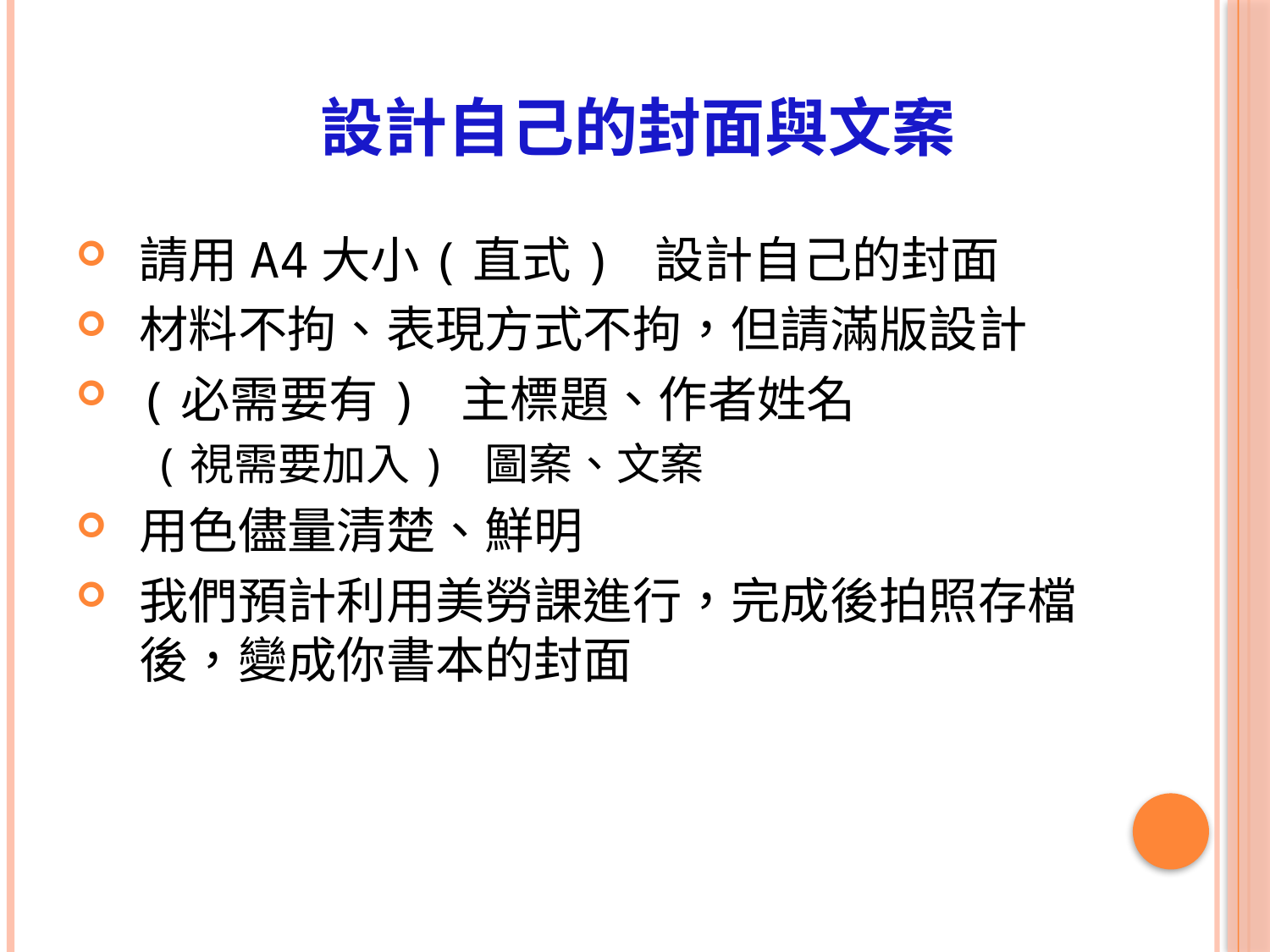

# 設計自己的封面與文案
請用A4大小(直式) 設計自己的封面
材料不拘、表現方式不拘，但請滿版設計
(必需要有) 主標題、作者姓名
 (視需要加入) 圖案、文案
用色儘量清楚、鮮明
我們預計利用美勞課進行，完成後拍照存檔後，變成你書本的封面